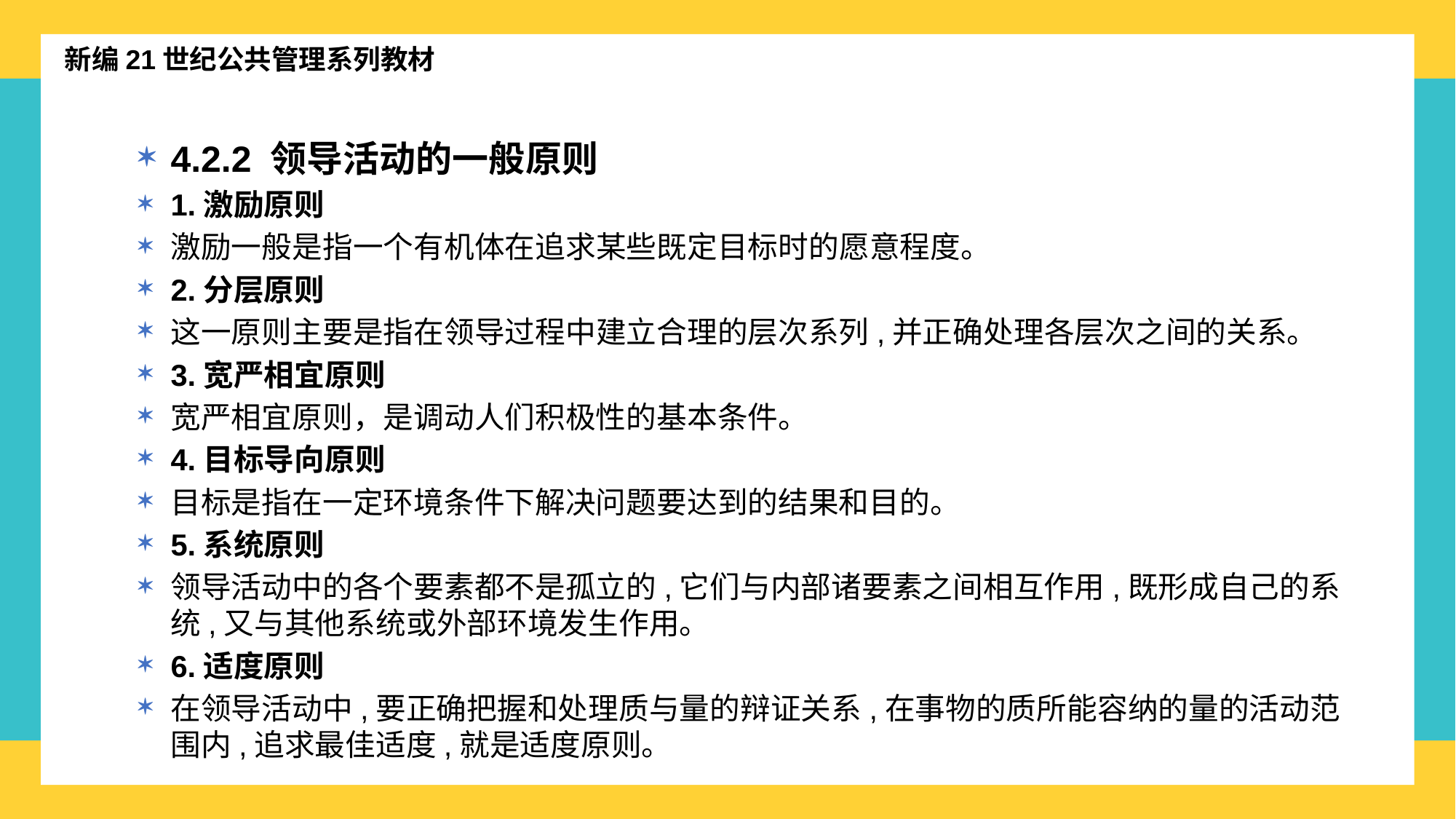

新编21世纪公共管理系列教材
4.2.2 领导活动的一般原则
1.激励原则
激励一般是指一个有机体在追求某些既定目标时的愿意程度。
2.分层原则
这一原则主要是指在领导过程中建立合理的层次系列,并正确处理各层次之间的关系。
3.宽严相宜原则
宽严相宜原则，是调动人们积极性的基本条件。
4.目标导向原则
目标是指在一定环境条件下解决问题要达到的结果和目的。
5.系统原则
领导活动中的各个要素都不是孤立的,它们与内部诸要素之间相互作用,既形成自己的系统,又与其他系统或外部环境发生作用。
6.适度原则
在领导活动中,要正确把握和处理质与量的辩证关系,在事物的质所能容纳的量的活动范围内,追求最佳适度,就是适度原则。